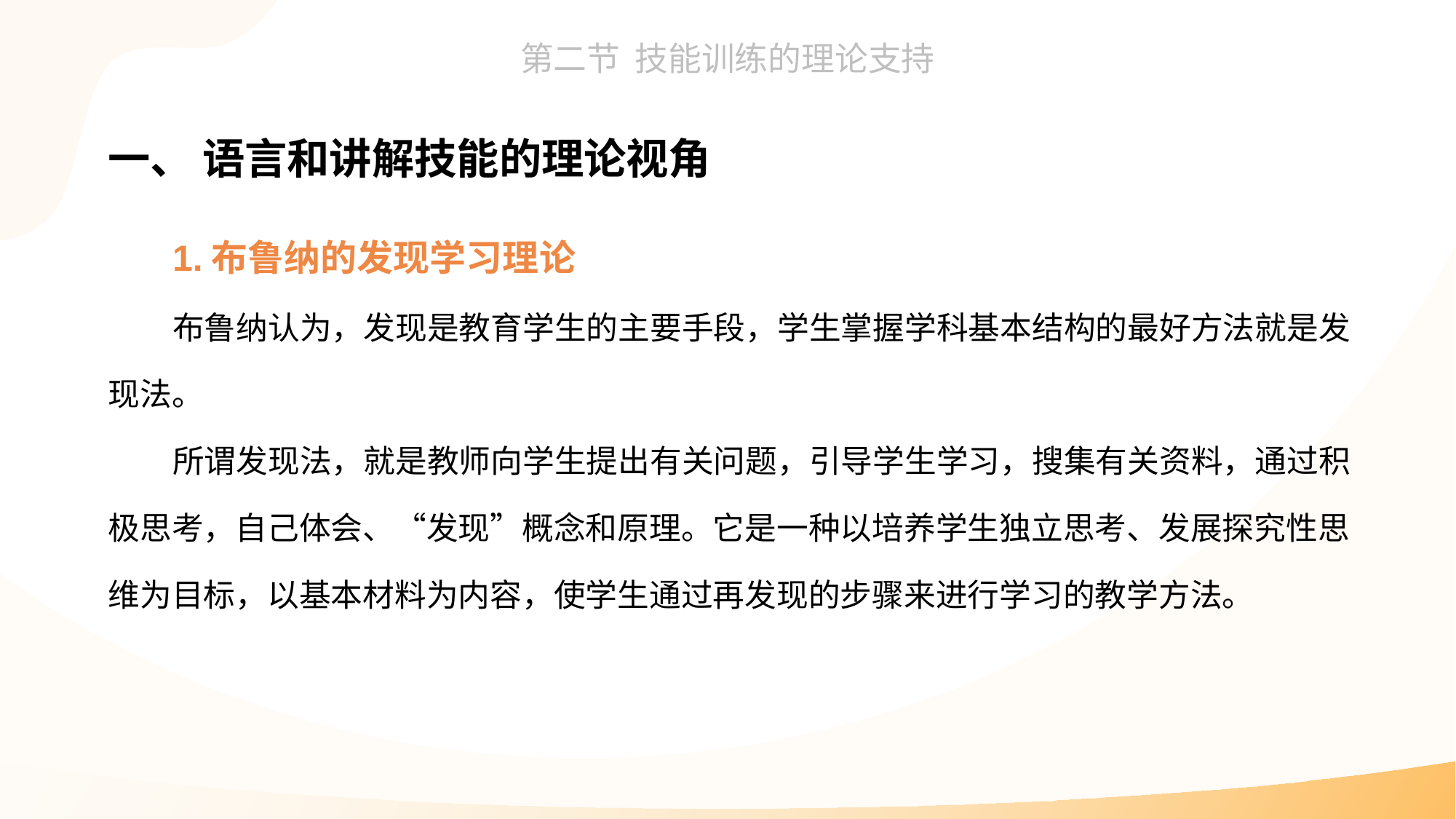

一、 语言和讲解技能的理论视角
1.布鲁纳的发现学习理论
布鲁纳认为，发现是教育学生的主要手段，学生掌握学科基本结构的最好方法就是发现法。
所谓发现法，就是教师向学生提出有关问题，引导学生学习，搜集有关资料，通过积极思考，自己体会、“发现”概念和原理。它是一种以培养学生独立思考、发展探究性思维为目标，以基本材料为内容，使学生通过再发现的步骤来进行学习的教学方法。